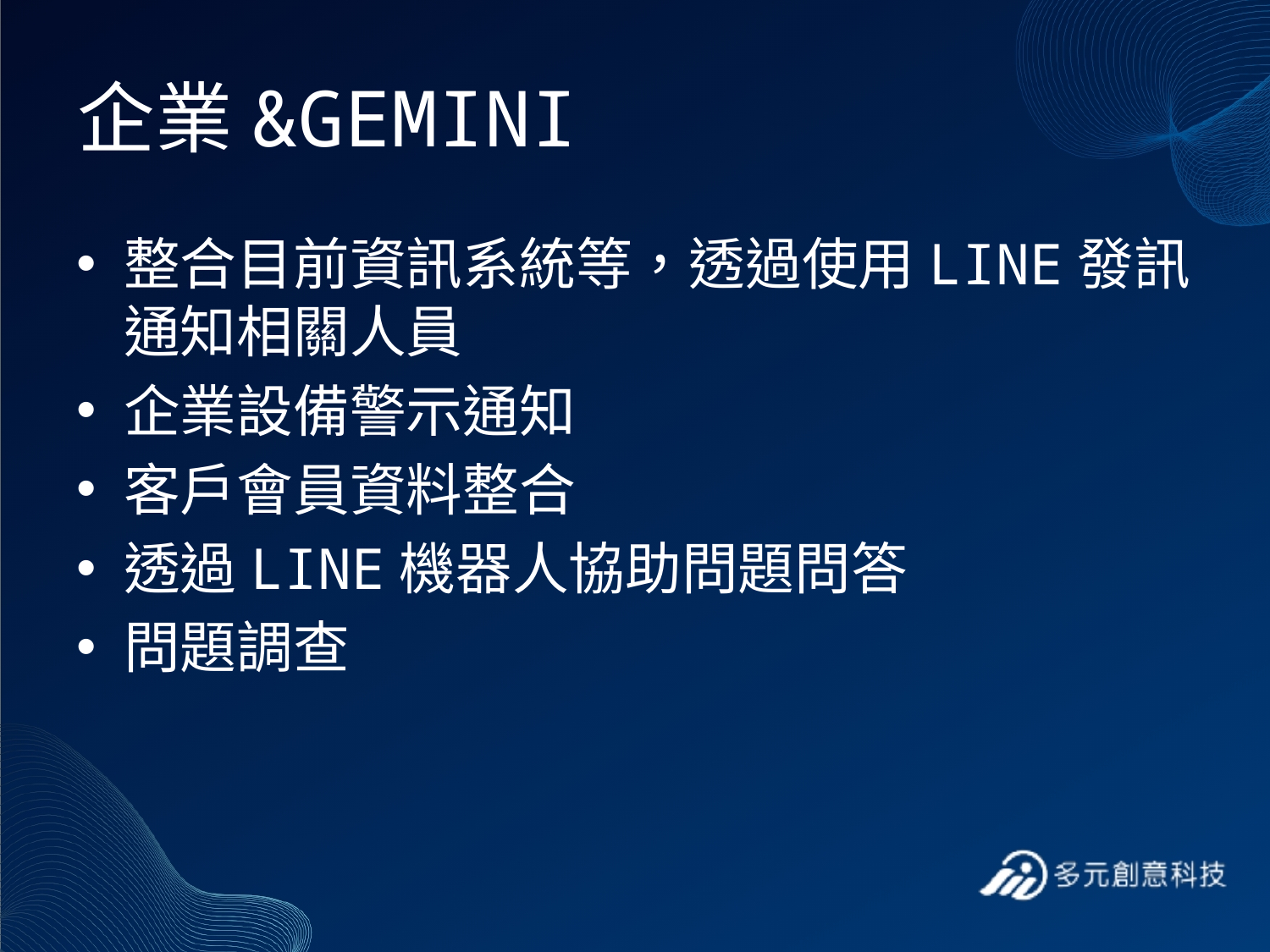

# 企業&GEMINI
整合目前資訊系統等，透過使用LINE發訊通知相關人員
企業設備警示通知
客戶會員資料整合
透過LINE機器人協助問題問答
問題調查